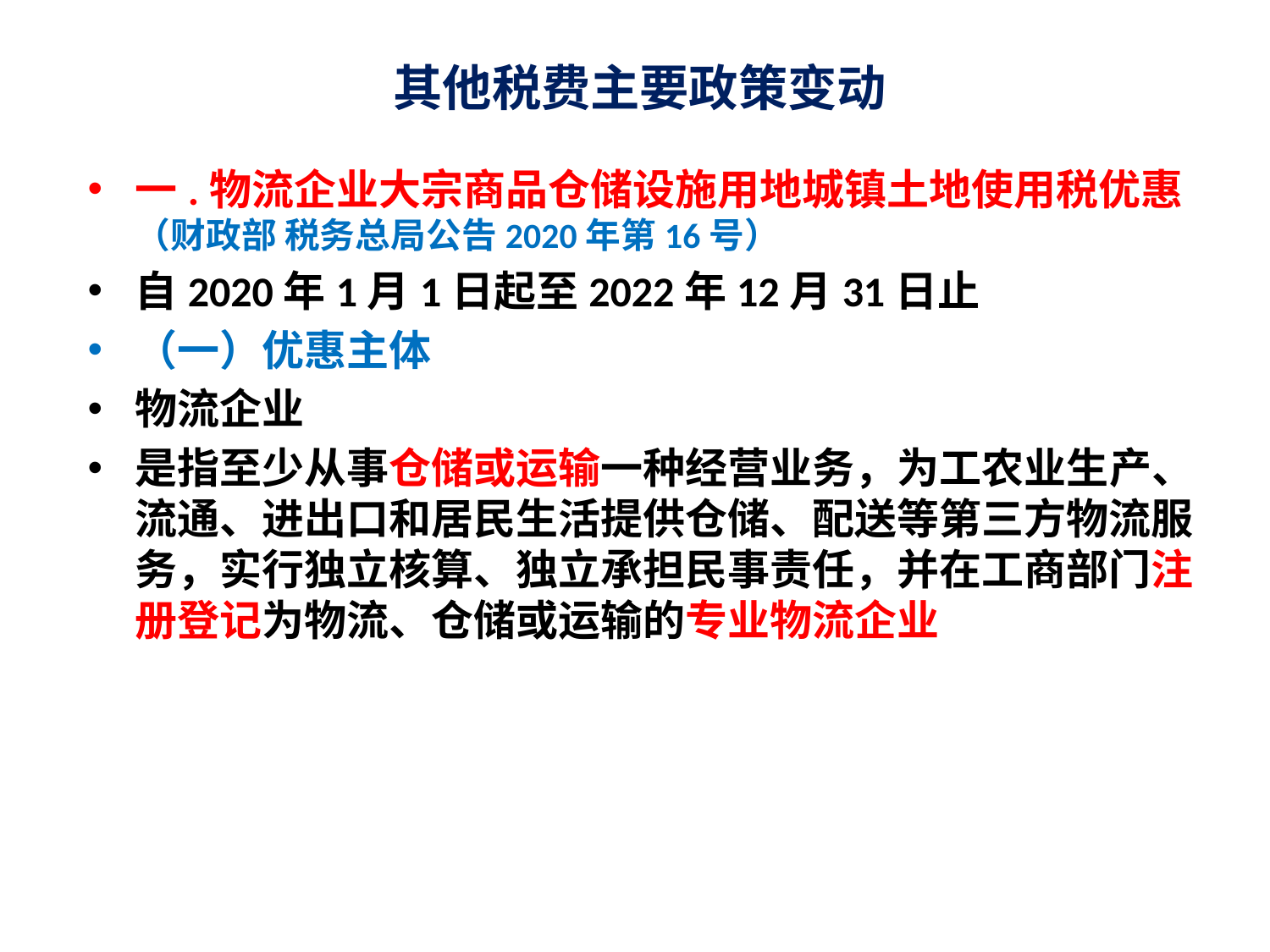

# 其他税费主要政策变动
一.物流企业大宗商品仓储设施用地城镇土地使用税优惠（财政部 税务总局公告2020年第16号）
自2020年1月1日起至2022年12月31日止
（一）优惠主体
物流企业
是指至少从事仓储或运输一种经营业务，为工农业生产、流通、进出口和居民生活提供仓储、配送等第三方物流服务，实行独立核算、独立承担民事责任，并在工商部门注册登记为物流、仓储或运输的专业物流企业